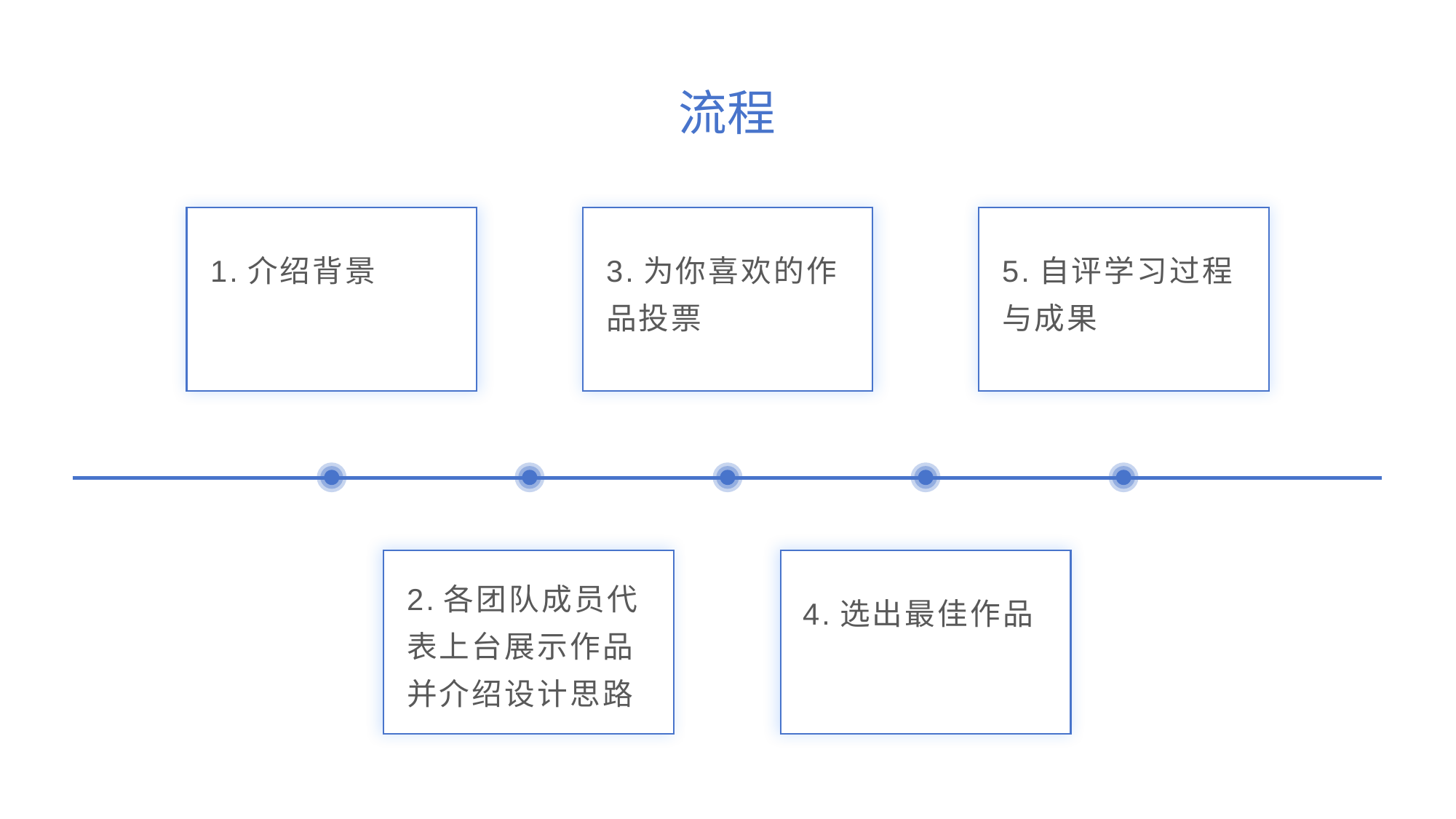

# 流程

1.介绍背景
3.为你喜欢的作品投票
5.自评学习过程与成果

2.各团队成员代表上台展示作品并介绍设计思路
4.选出最佳作品